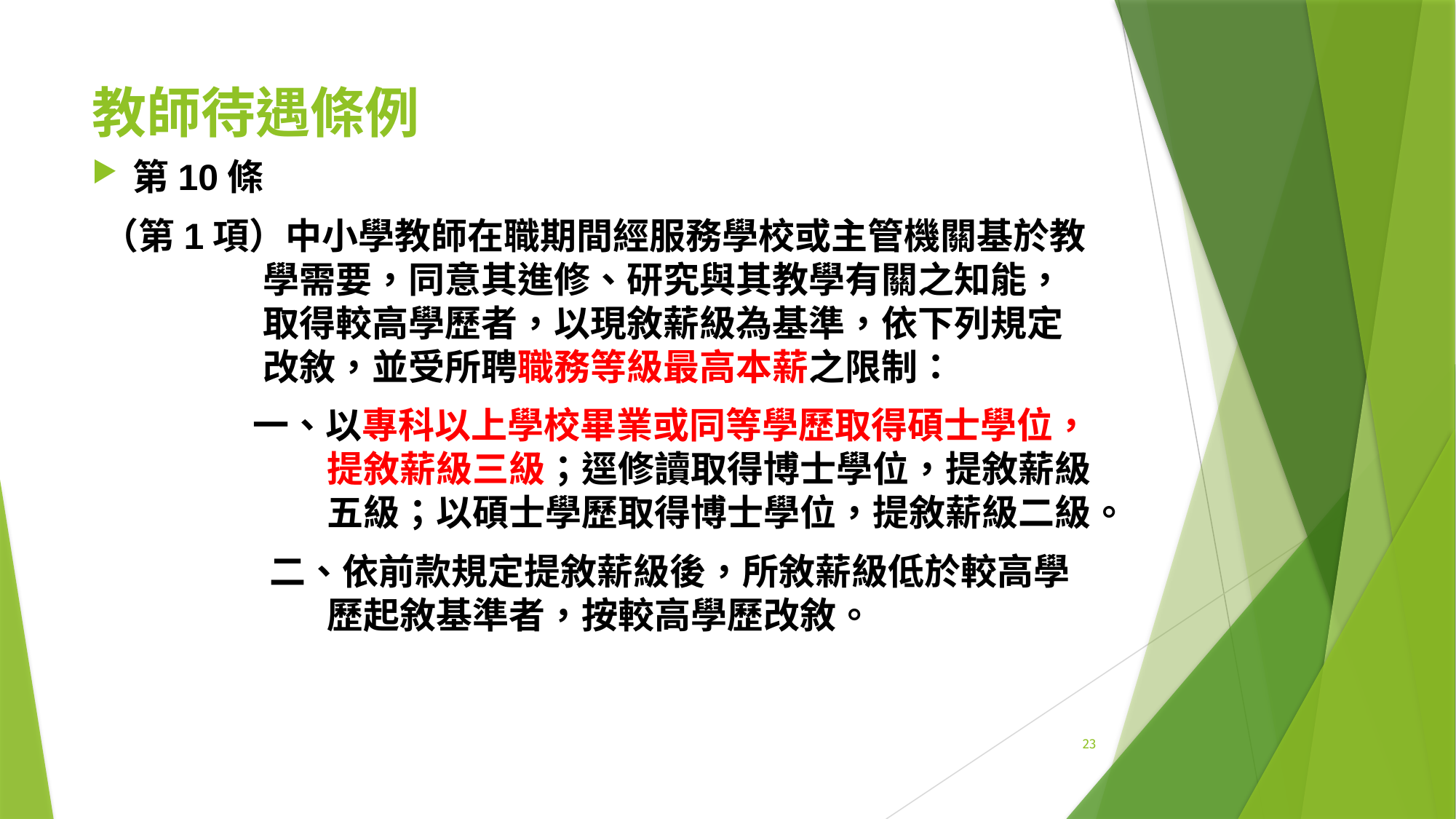

# 教師待遇條例
第10條
（第1項）中小學教師在職期間經服務學校或主管機關基於教學需要，同意其進修、研究與其教學有關之知能，取得較高學歷者，以現敘薪級為基準，依下列規定改敘，並受所聘職務等級最高本薪之限制：
一、以專科以上學校畢業或同等學歷取得碩士學位，提敘薪級三級；逕修讀取得博士學位，提敘薪級五級；以碩士學歷取得博士學位，提敘薪級二級。
 二、依前款規定提敘薪級後，所敘薪級低於較高學歷起敘基準者，按較高學歷改敘。
23